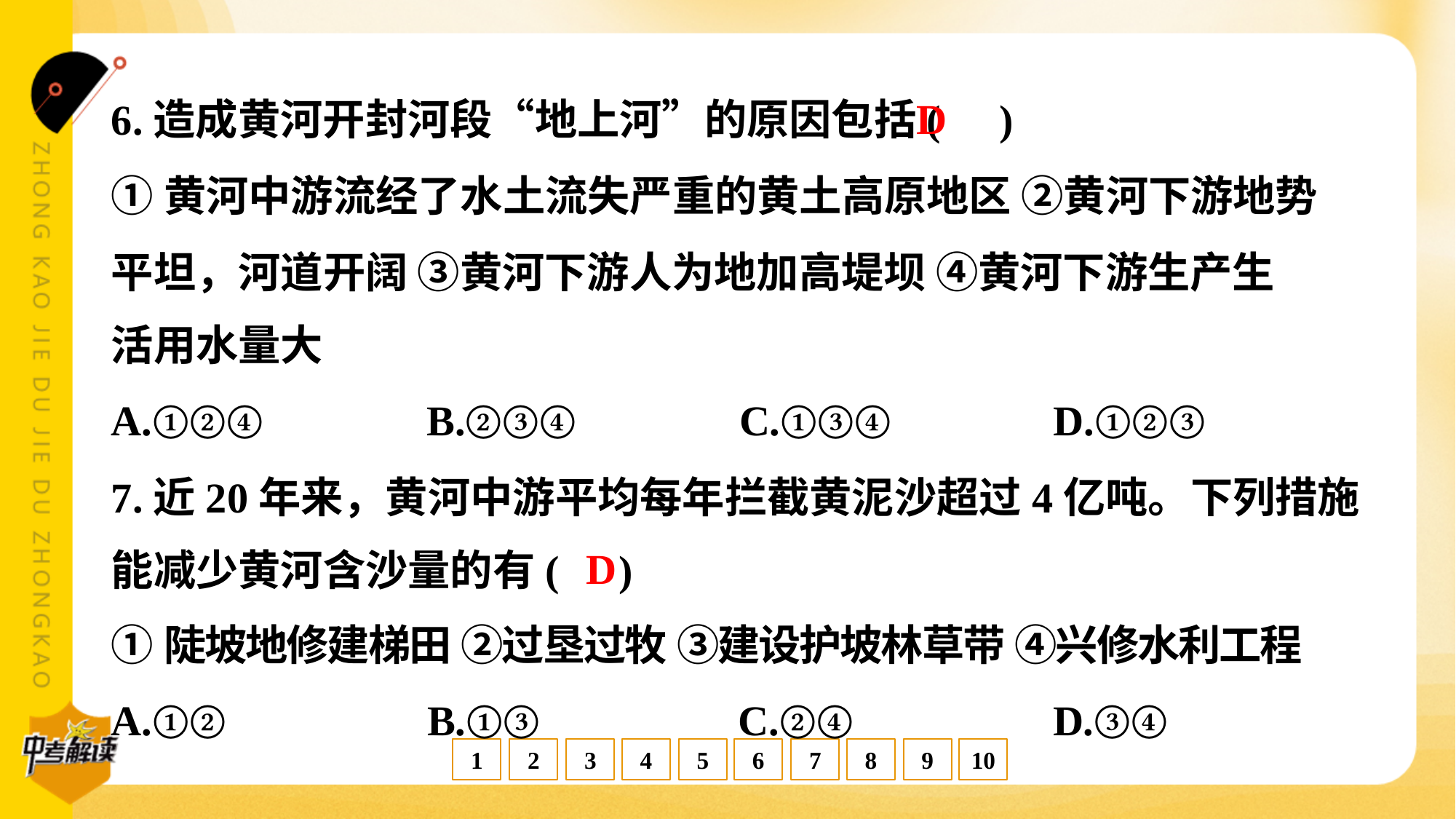

D
6.造成黄河开封河段“地上河”的原因包括(     )
①黄河中游流经了水土流失严重的黄土高原地区 ②黄河下游地势
平坦，河道开阔 ③黄河下游人为地加高堤坝 ④黄河下游生产生
活用水量大
A.①②④	B.②③④	C.①③④	D.①②③
7.近20年来，黄河中游平均每年拦截黄泥沙超过4亿吨。下列措施
能减少黄河含沙量的有(     )
D
①陡坡地修建梯田 ②过垦过牧 ③建设护坡林草带 ④兴修水利工程
A.①②	B.①③	C.②④	D.③④